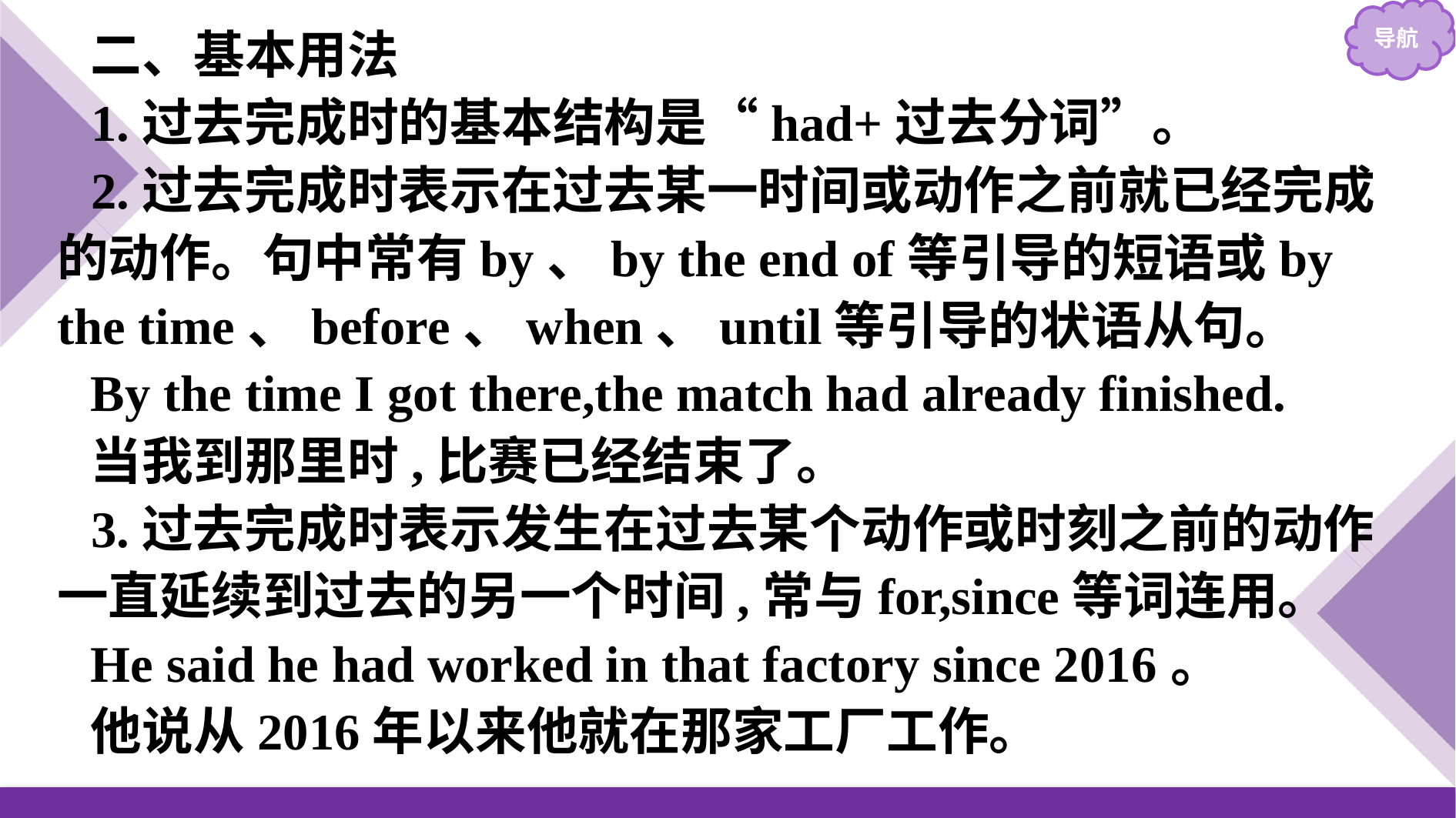

二、基本用法
1.过去完成时的基本结构是“had+过去分词”。
2.过去完成时表示在过去某一时间或动作之前就已经完成的动作。句中常有by、by the end of等引导的短语或by the time、before、when、until等引导的状语从句。
By the time I got there,the match had already finished.
当我到那里时,比赛已经结束了。
3.过去完成时表示发生在过去某个动作或时刻之前的动作一直延续到过去的另一个时间,常与for,since等词连用。
He said he had worked in that factory since 2016。
他说从2016年以来他就在那家工厂工作。